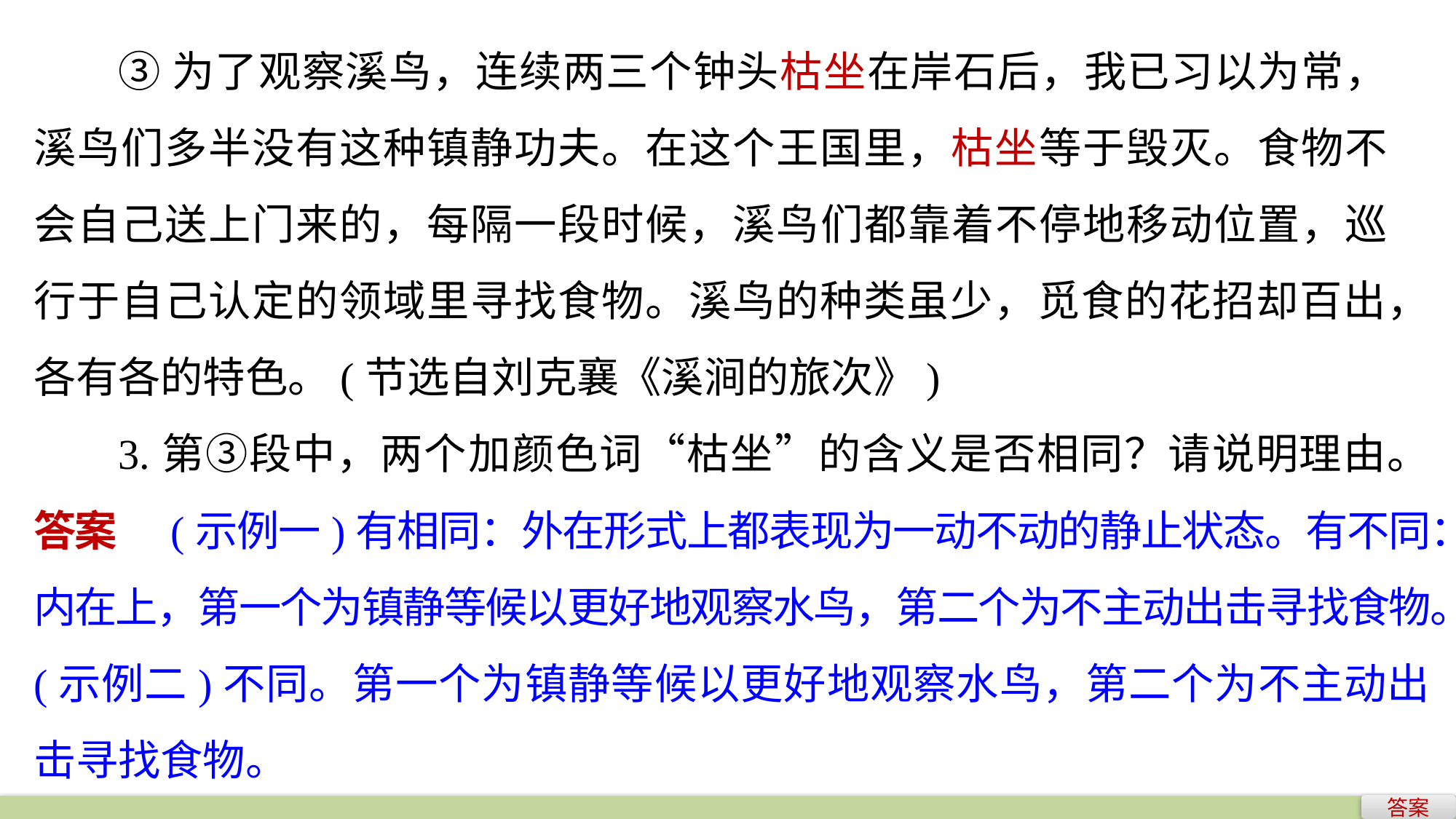

③为了观察溪鸟，连续两三个钟头枯坐在岸石后，我已习以为常，溪鸟们多半没有这种镇静功夫。在这个王国里，枯坐等于毁灭。食物不会自己送上门来的，每隔一段时候，溪鸟们都靠着不停地移动位置，巡行于自己认定的领域里寻找食物。溪鸟的种类虽少，觅食的花招却百出，各有各的特色。(节选自刘克襄《溪涧的旅次》)
3.第③段中，两个加颜色词“枯坐”的含义是否相同？请说明理由。
答案　(示例一)有相同：外在形式上都表现为一动不动的静止状态。有不同：内在上，第一个为镇静等候以更好地观察水鸟，第二个为不主动出击寻找食物。
(示例二)不同。第一个为镇静等候以更好地观察水鸟，第二个为不主动出击寻找食物。
答案